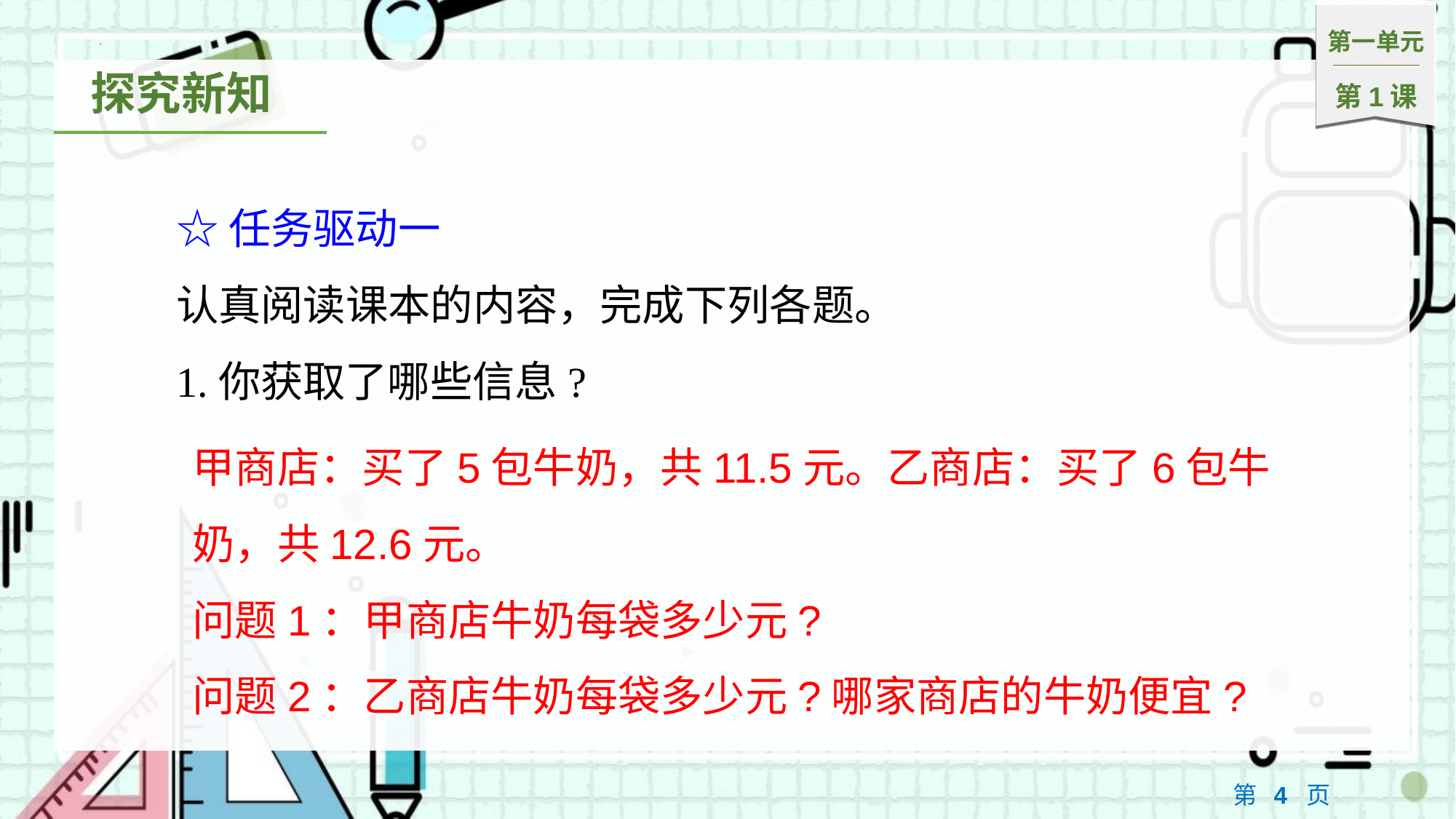

☆任务驱动一
认真阅读课本的内容，完成下列各题。
1.你获取了哪些信息?

甲商店：买了5包牛奶，共11.5元。乙商店：买了6包牛奶，共12.6元。
问题1：甲商店牛奶每袋多少元?
问题2：乙商店牛奶每袋多少元?哪家商店的牛奶便宜?